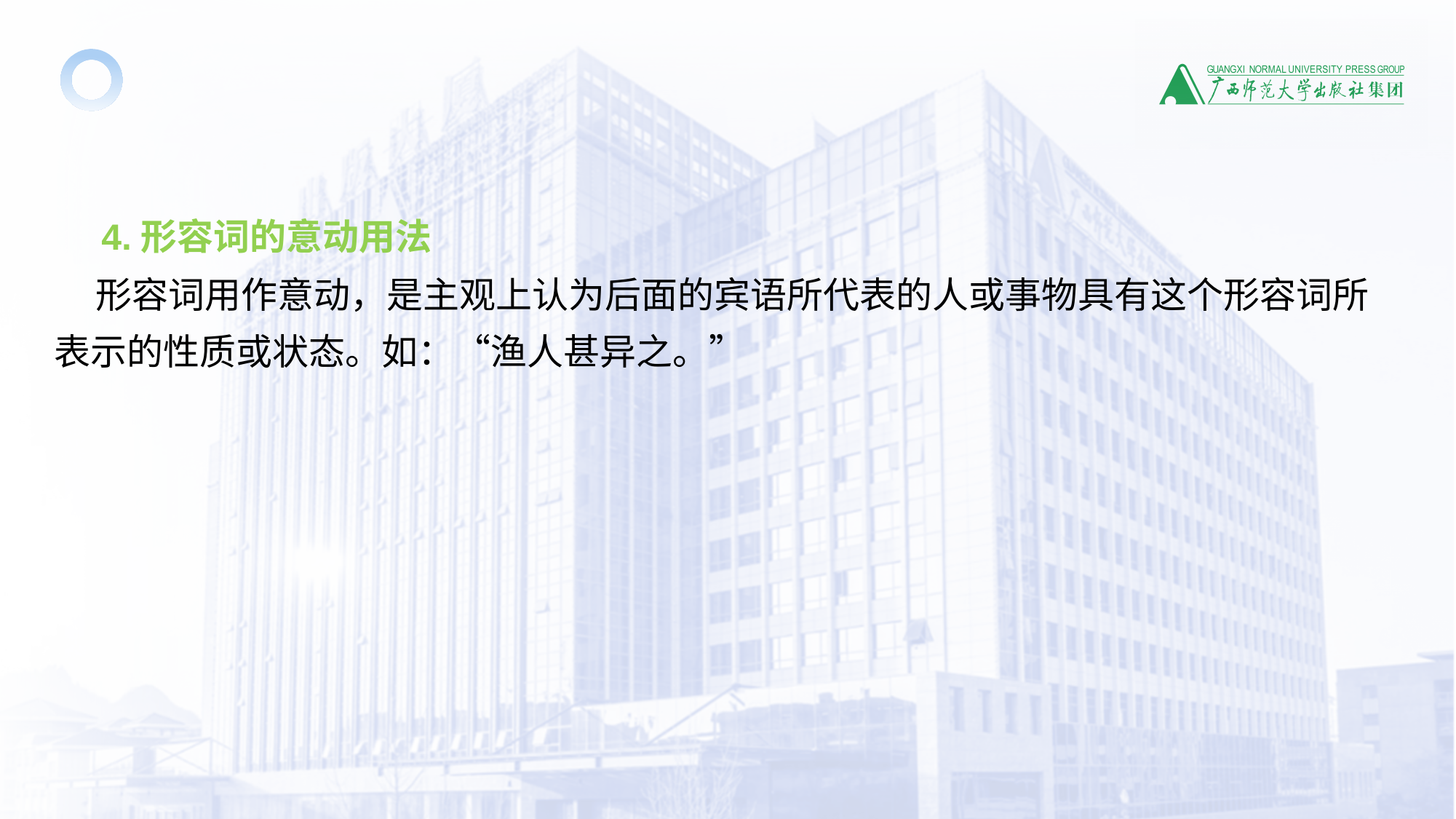

4.形容词的意动用法
    形容词用作意动，是主观上认为后面的宾语所代表的人或事物具有这个形容词所表示的性质或状态。如：“渔人甚异之。”